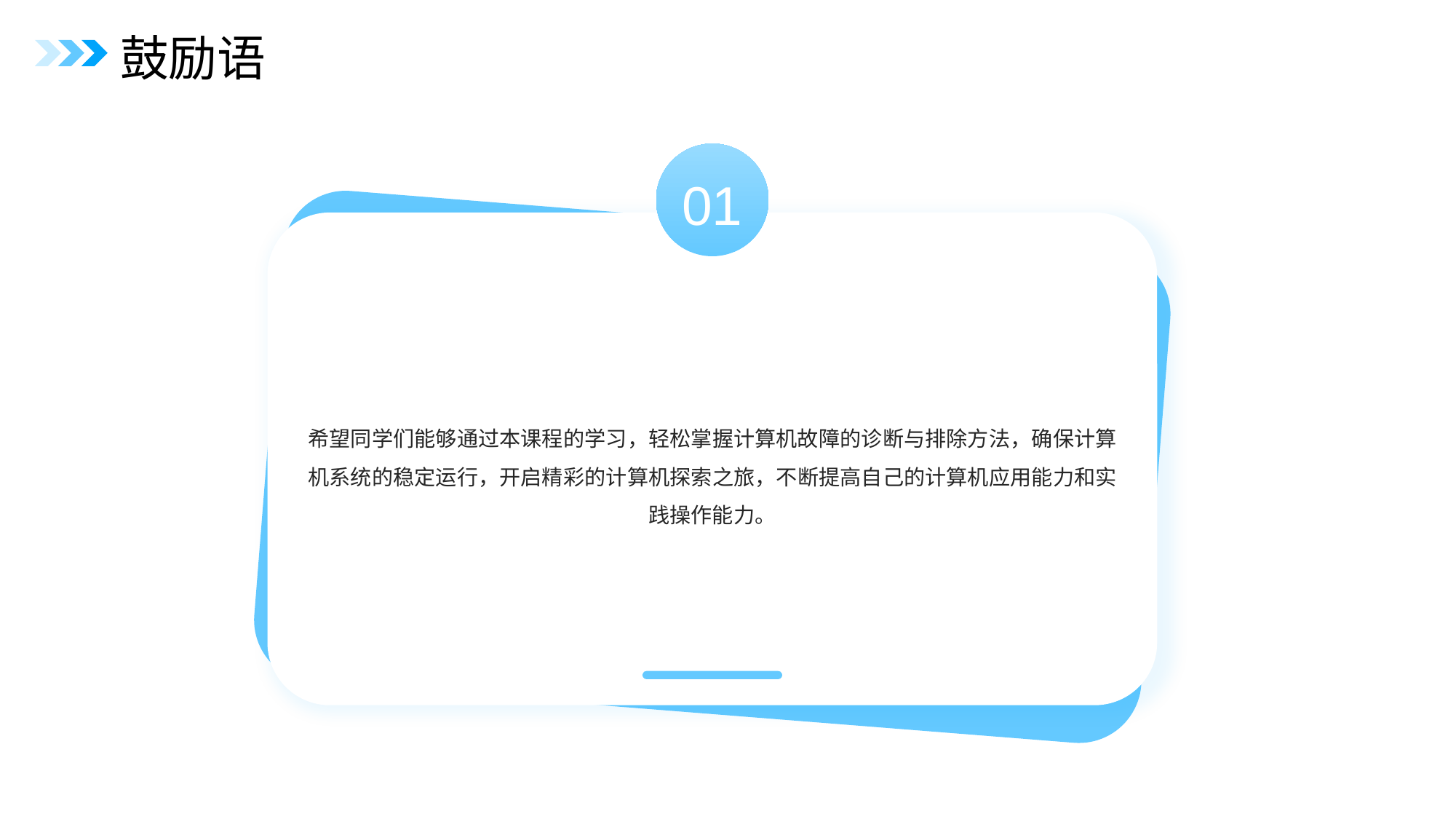

鼓励语

01

希望同学们能够通过本课程的学习，轻松掌握计算机故障的诊断与排除方法，确保计算机系统的稳定运行，开启精彩的计算机探索之旅，不断提高自己的计算机应用能力和实践操作能力。